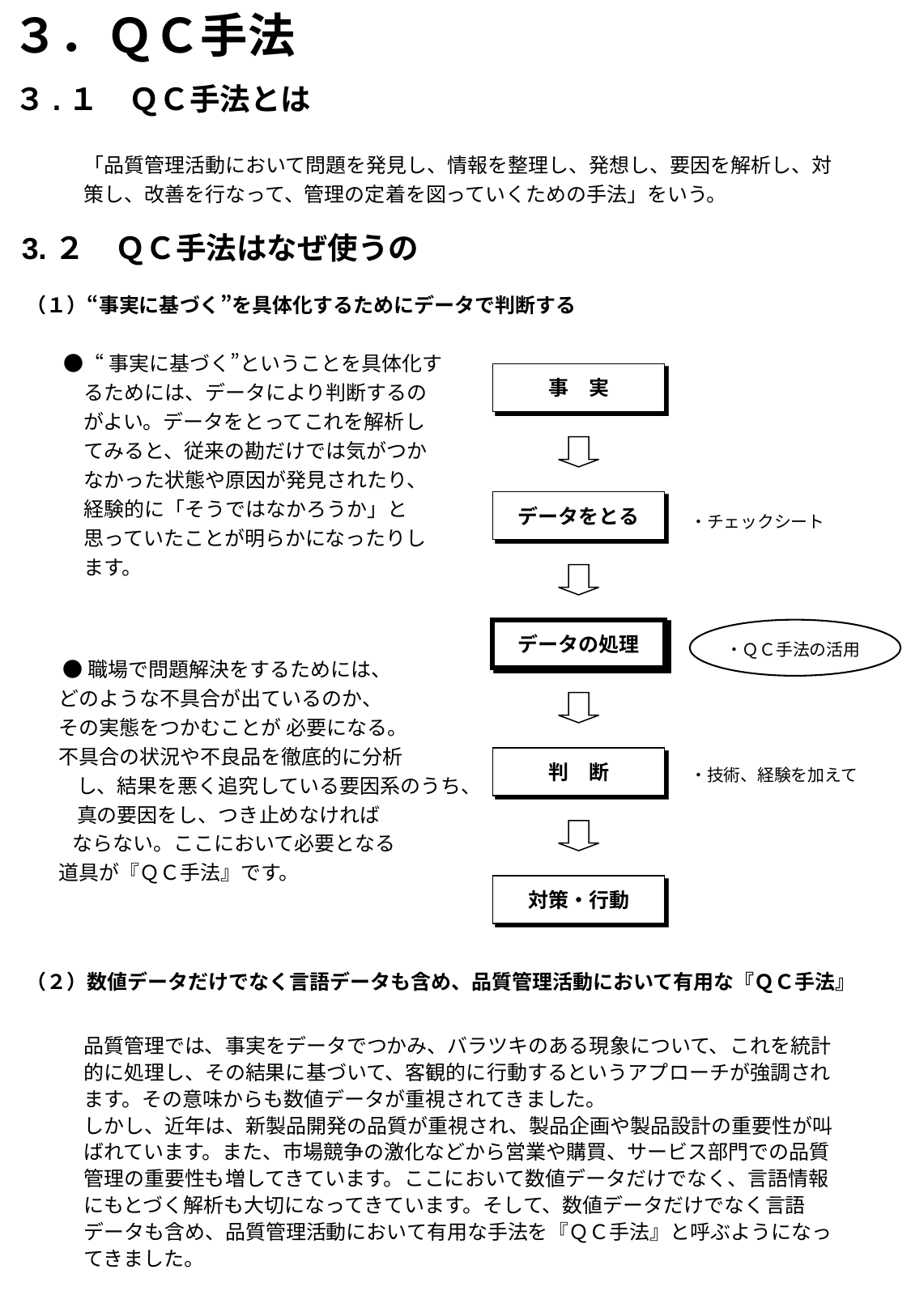

３．ＱＣ手法

３.１　ＱＣ手法とは
「品質管理活動において問題を発見し、情報を整理し、発想し、要因を解析し、対策し、改善を行なって、管理の定着を図っていくための手法」をいう。
3.２　ＱＣ手法はなぜ使うの
（１）“事実に基づく”を具体化するためにデータで判断する

●“事実に基づく”ということを具体化す
　るためには、データにより判断するの
　がよい。データをとってこれを解析し
　てみると、従来の勘だけでは気がつか
　なかった状態や原因が発見されたり、
　経験的に「そうではなかろうか」と
　思っていたことが明らかになったりし
　ます。

事　実

・チェックシート
データをとる

データの処理
・ＱＣ手法の活用
●職場で問題解決をするためには、
       どのような不具合が出ているのか、
       その実態をつかむことが 必要になる。
       不具合の状況や不良品を徹底的に分析
  し、結果を悪く追究している要因系のうち、
  真の要因をし、つき止めなければ
　　 ならない。ここにおいて必要となる
       道具が『ＱＣ手法』です。

・技術、経験を加えて
判　断

対策・行動
（２）数値データだけでなく言語データも含め、品質管理活動において有用な『ＱＣ手法』
品質管理では、事実をデータでつかみ、バラツキのある現象について、これを統計的に処理し、その結果に基づいて、客観的に行動するというアプローチが強調されます。その意味からも数値データが重視されてきました。
しかし、近年は、新製品開発の品質が重視され、製品企画や製品設計の重要性が叫ばれています。また、市場競争の激化などから営業や購買、サービス部門での品質管理の重要性も増してきています。ここにおいて数値データだけでなく、言語情報にもとづく解析も大切になってきています。そして、数値データだけでなく言語データも含め、品質管理活動において有用な手法を『ＱＣ手法』と呼ぶようになってきました。